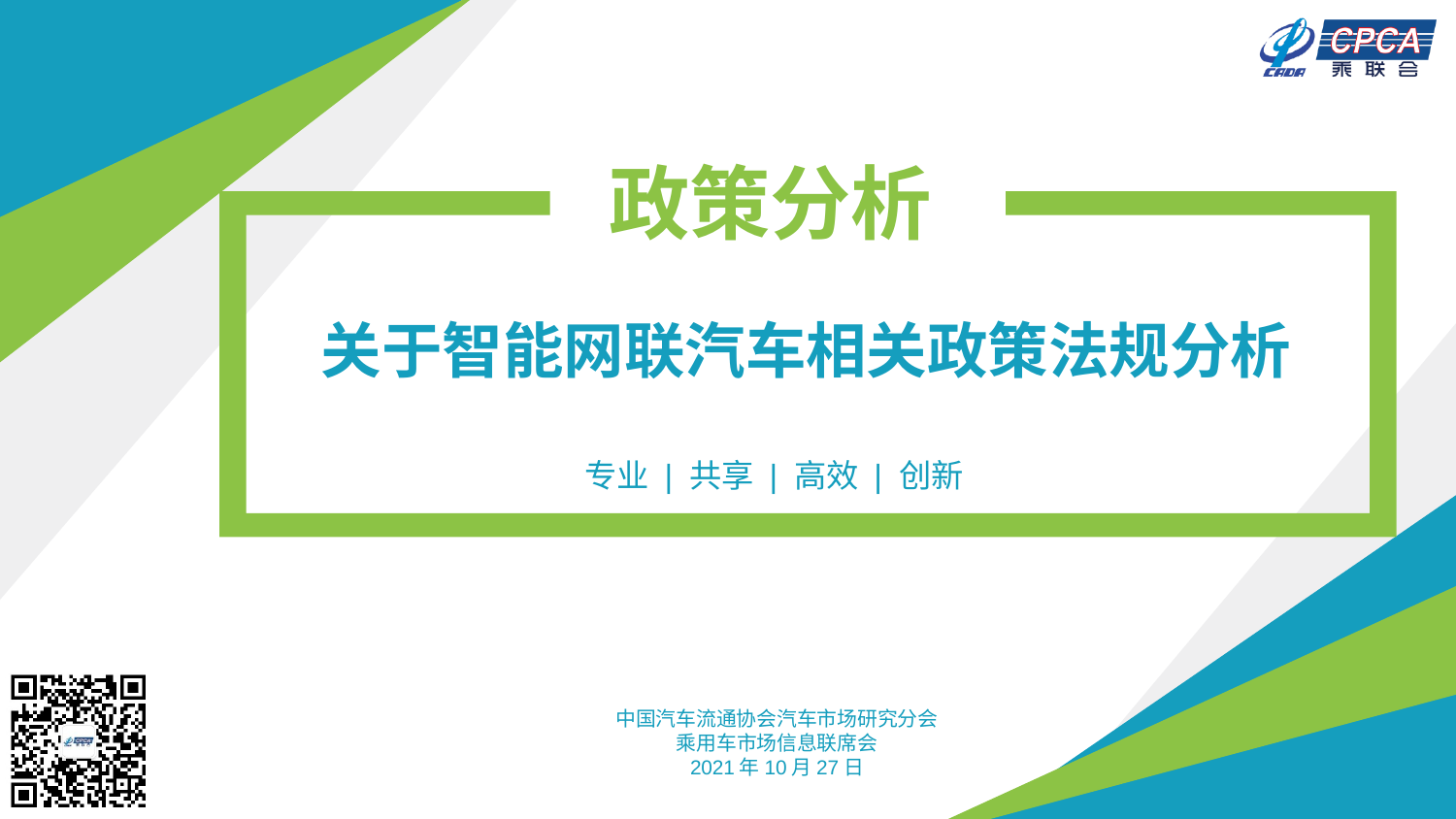

关于智能网联汽车相关政策法规分析
中国汽车流通协会汽车市场研究分会
乘用车市场信息联席会
2021年10月27日